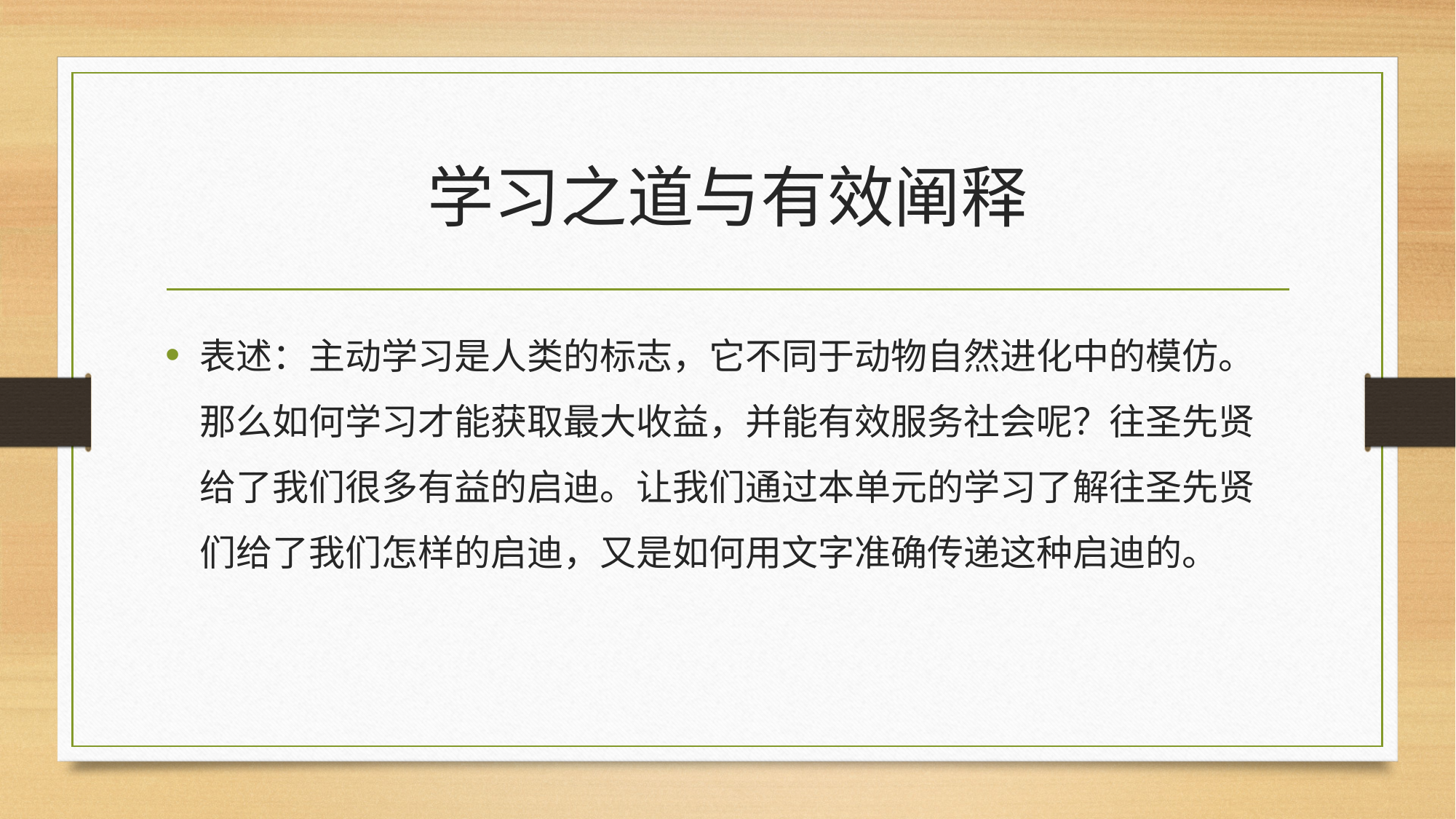

# 学习之道与有效阐释
表述：主动学习是人类的标志，它不同于动物自然进化中的模仿。那么如何学习才能获取最大收益，并能有效服务社会呢？往圣先贤给了我们很多有益的启迪。让我们通过本单元的学习了解往圣先贤们给了我们怎样的启迪，又是如何用文字准确传递这种启迪的。